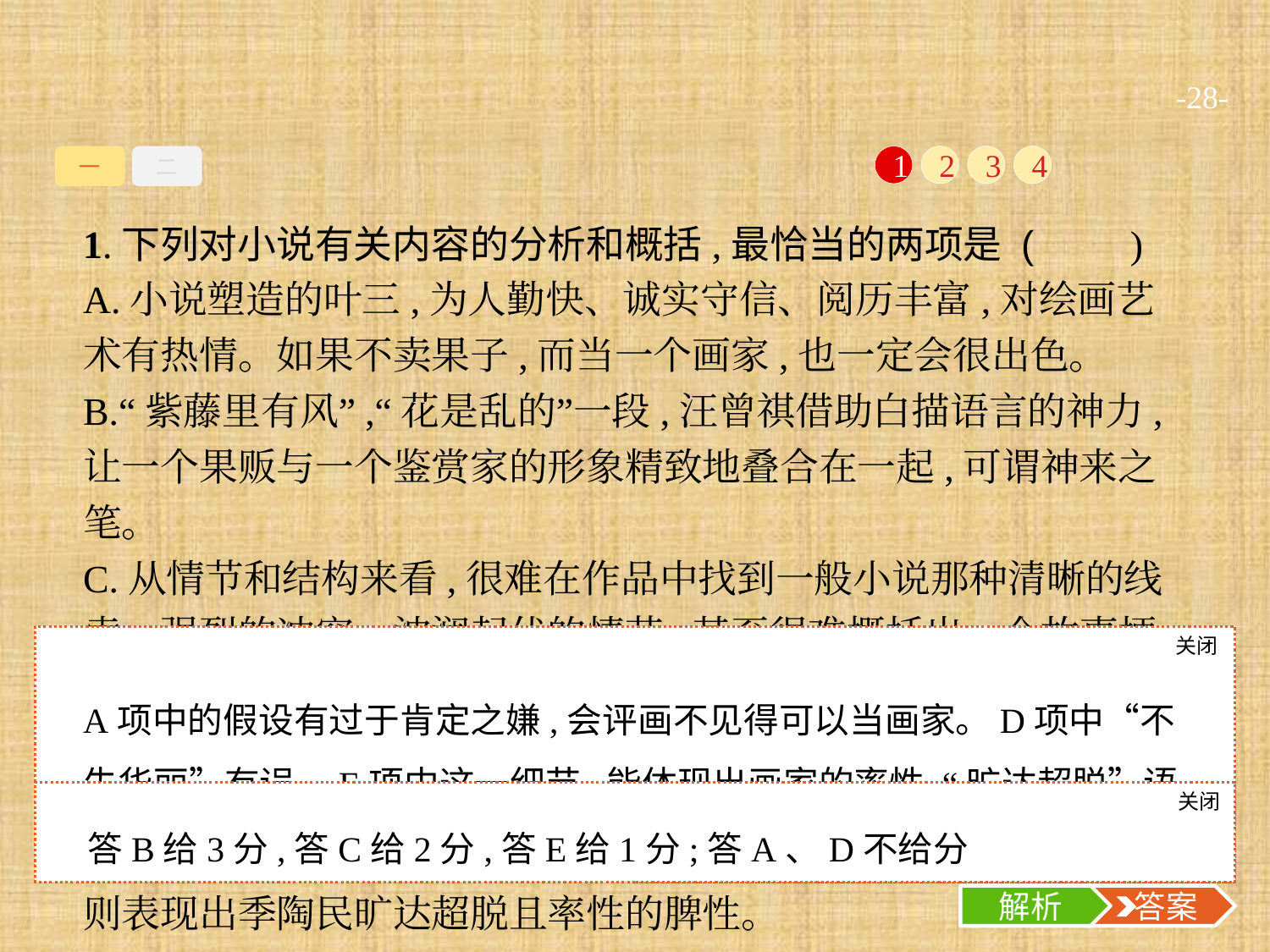

-28-
一
二
1
2
3
4
1.下列对小说有关内容的分析和概括,最恰当的两项是 (　　)
A.小说塑造的叶三,为人勤快、诚实守信、阅历丰富,对绘画艺术有热情。如果不卖果子,而当一个画家,也一定会很出色。
B.“紫藤里有风”,“花是乱的”一段,汪曾祺借助白描语言的神力,让一个果贩与一个鉴赏家的形象精致地叠合在一起,可谓神来之笔。
C.从情节和结构来看,很难在作品中找到一般小说那种清晰的线索、强烈的冲突、波澜起伏的情节,甚至很难概括出一个故事梗概,颇有“散文”的特征。
D.小说语言独具特色:准确、干净、不失华丽,大量使用短句,使语言凝练又明快活泼,形成汪曾祺独特的文风。
E.季陶民“画一张画要喝二斤花雕,吃半斤水果”,这看似闲笔,实则表现出季陶民旷达超脱且率性的脾性。

关闭
解析

A项中的假设有过于肯定之嫌,会评画不见得可以当画家。D项中“不失华丽”有误。E项中这一细节,能体现出画家的率性,“旷达超脱”语意略重。此细节还有为叶三送果的情节做铺垫的作用。
关闭

解析
  答案

答B给3分,答C给2分,答E给1分;答A、D不给分
解析
  答案